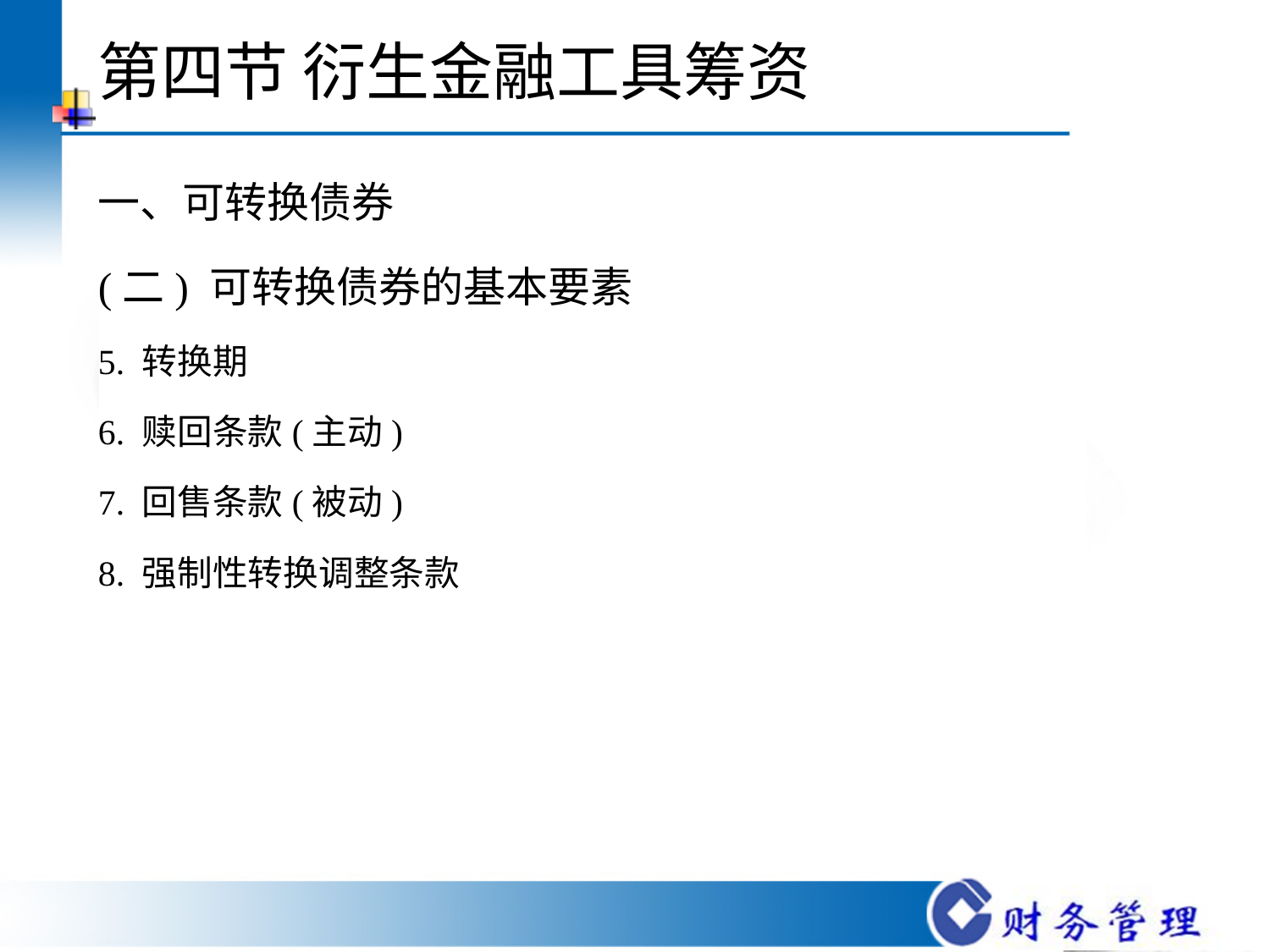

# 第四节 衍生金融工具筹资
一、可转换债券
(二) 可转换债券的基本要素
5. 转换期
6. 赎回条款(主动)
7. 回售条款(被动)
8. 强制性转换调整条款
48